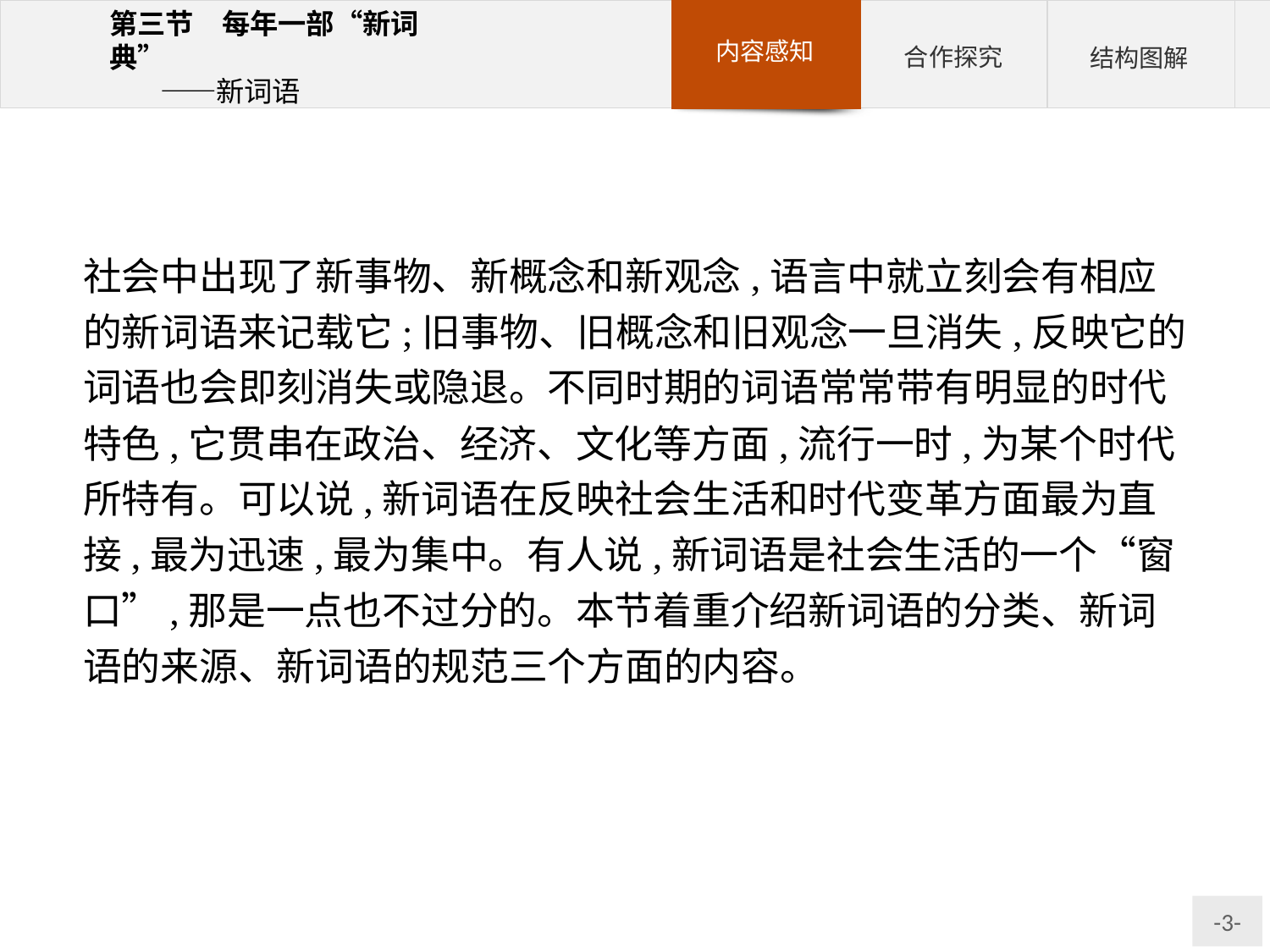

社会中出现了新事物、新概念和新观念,语言中就立刻会有相应的新词语来记载它;旧事物、旧概念和旧观念一旦消失,反映它的词语也会即刻消失或隐退。不同时期的词语常常带有明显的时代特色,它贯串在政治、经济、文化等方面,流行一时,为某个时代所特有。可以说,新词语在反映社会生活和时代变革方面最为直接,最为迅速,最为集中。有人说,新词语是社会生活的一个“窗口”,那是一点也不过分的。本节着重介绍新词语的分类、新词语的来源、新词语的规范三个方面的内容。